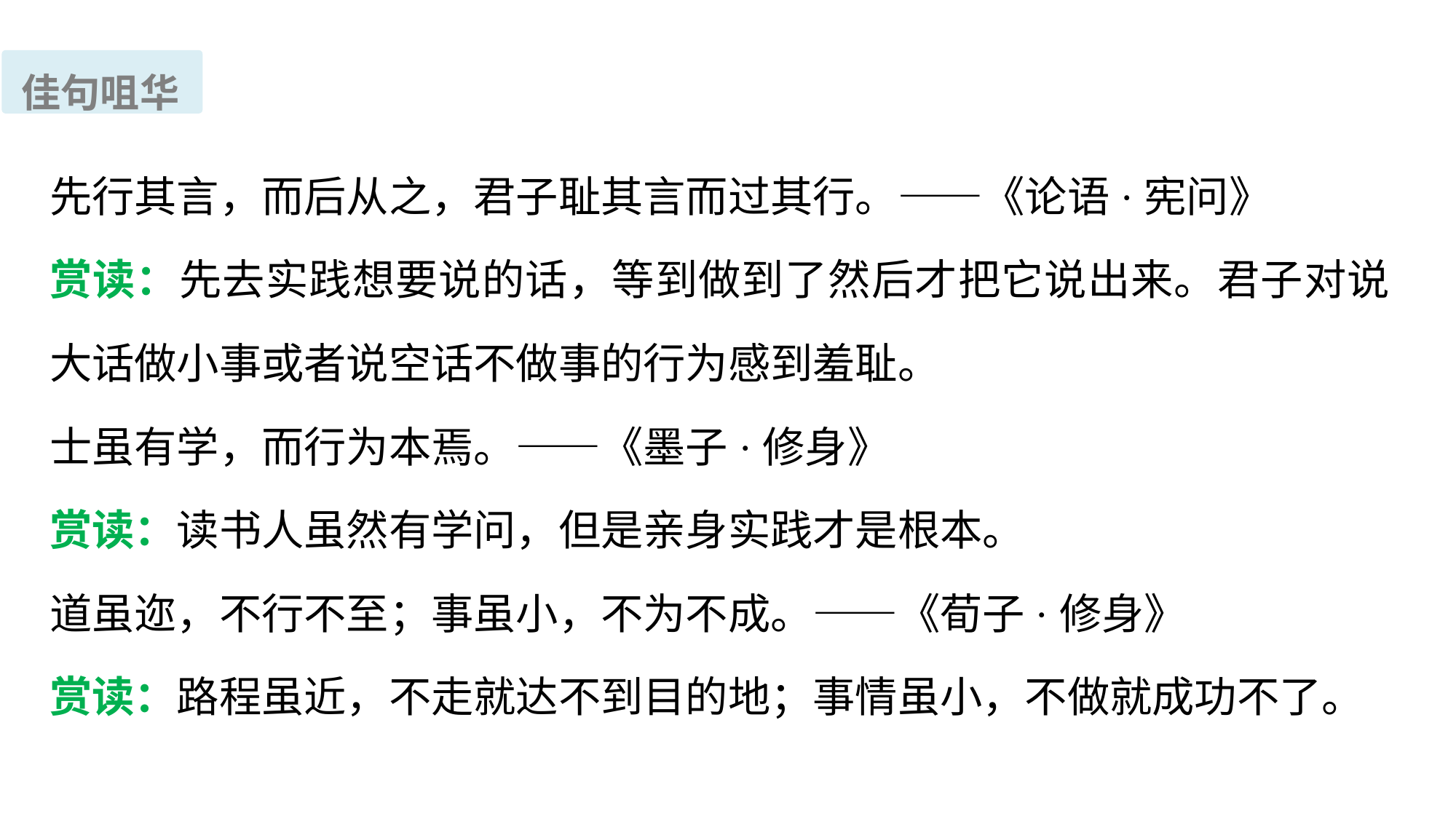

佳句咀华

先行其言，而后从之，君子耻其言而过其行。——《论语·宪问》
赏读：先去实践想要说的话，等到做到了然后才把它说出来。君子对说大话做小事或者说空话不做事的行为感到羞耻。
士虽有学，而行为本焉。——《墨子·修身》
赏读：读书人虽然有学问，但是亲身实践才是根本。
道虽迩，不行不至；事虽小，不为不成。——《荀子·修身》
赏读：路程虽近，不走就达不到目的地；事情虽小，不做就成功不了。